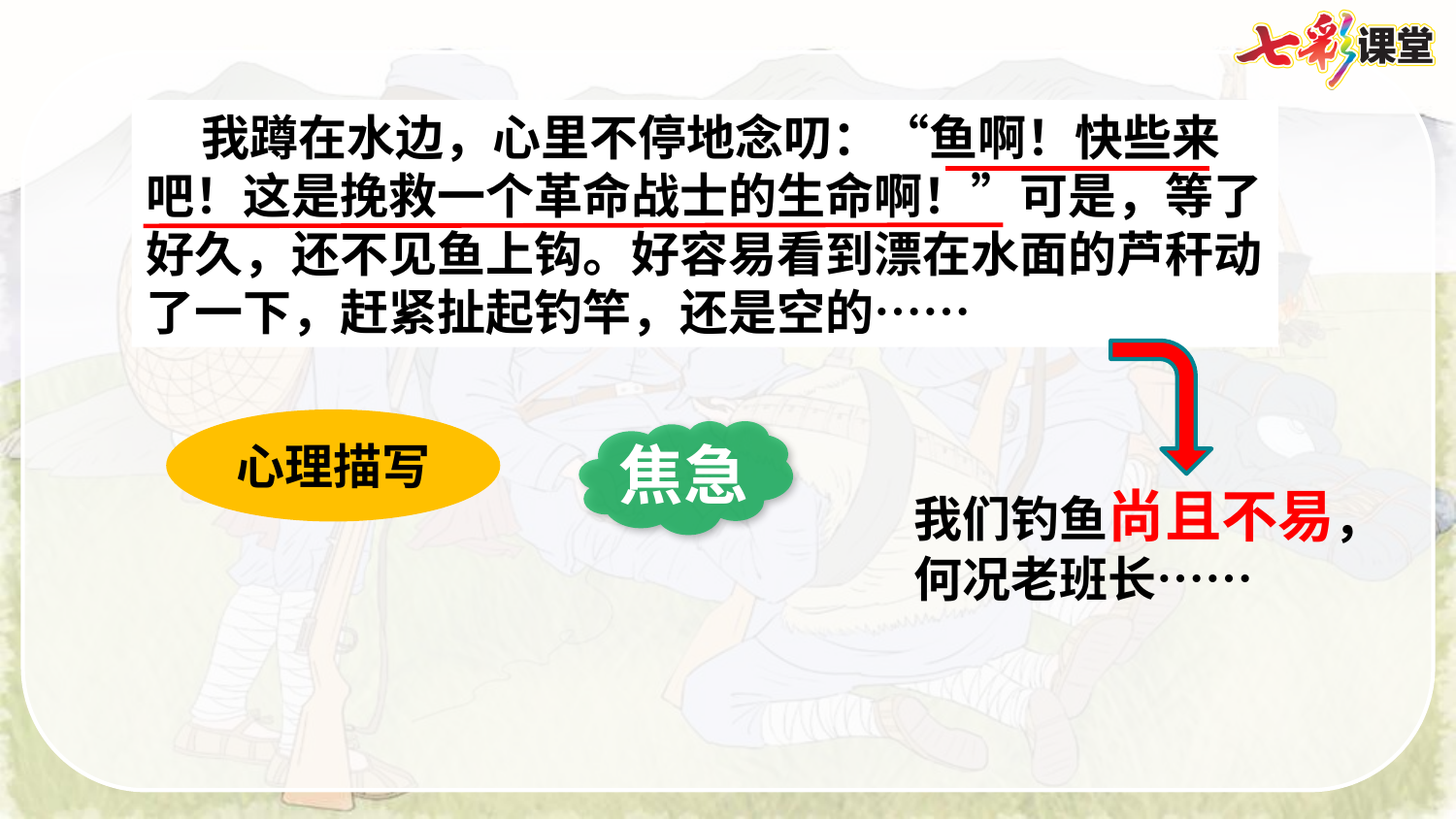

我蹲在水边，心里不停地念叨：“鱼啊！快些来吧！这是挽救一个革命战士的生命啊！”可是，等了好久，还不见鱼上钩。好容易看到漂在水面的芦秆动了一下，赶紧扯起钓竿，还是空的……

心理描写

焦急
我们钓鱼尚且不易，何况老班长……